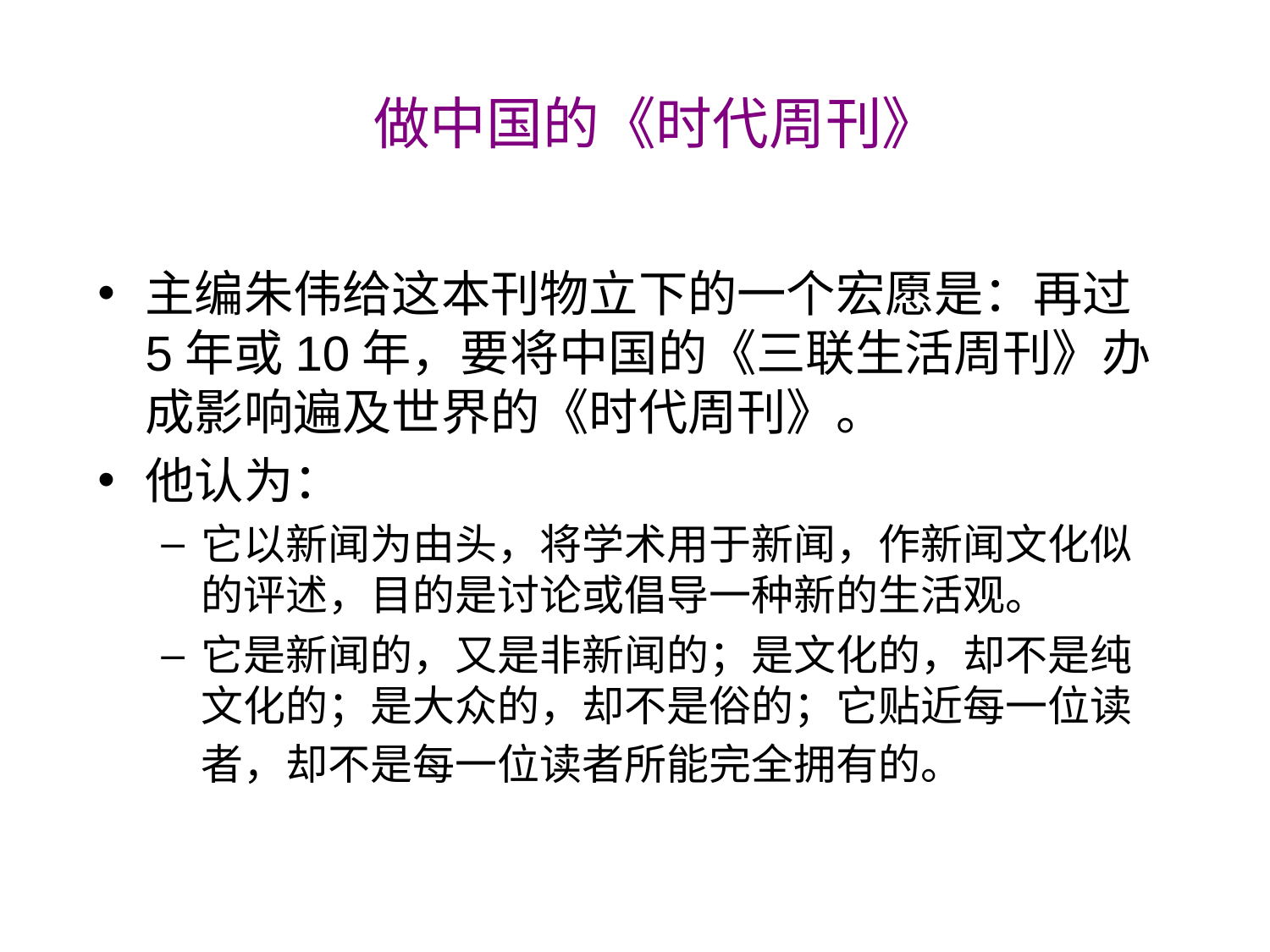

# 做中国的《时代周刊》
主编朱伟给这本刊物立下的一个宏愿是：再过5年或10年，要将中国的《三联生活周刊》办成影响遍及世界的《时代周刊》。
他认为：
它以新闻为由头，将学术用于新闻，作新闻文化似的评述，目的是讨论或倡导一种新的生活观。
它是新闻的，又是非新闻的；是文化的，却不是纯文化的；是大众的，却不是俗的；它贴近每一位读者，却不是每一位读者所能完全拥有的。